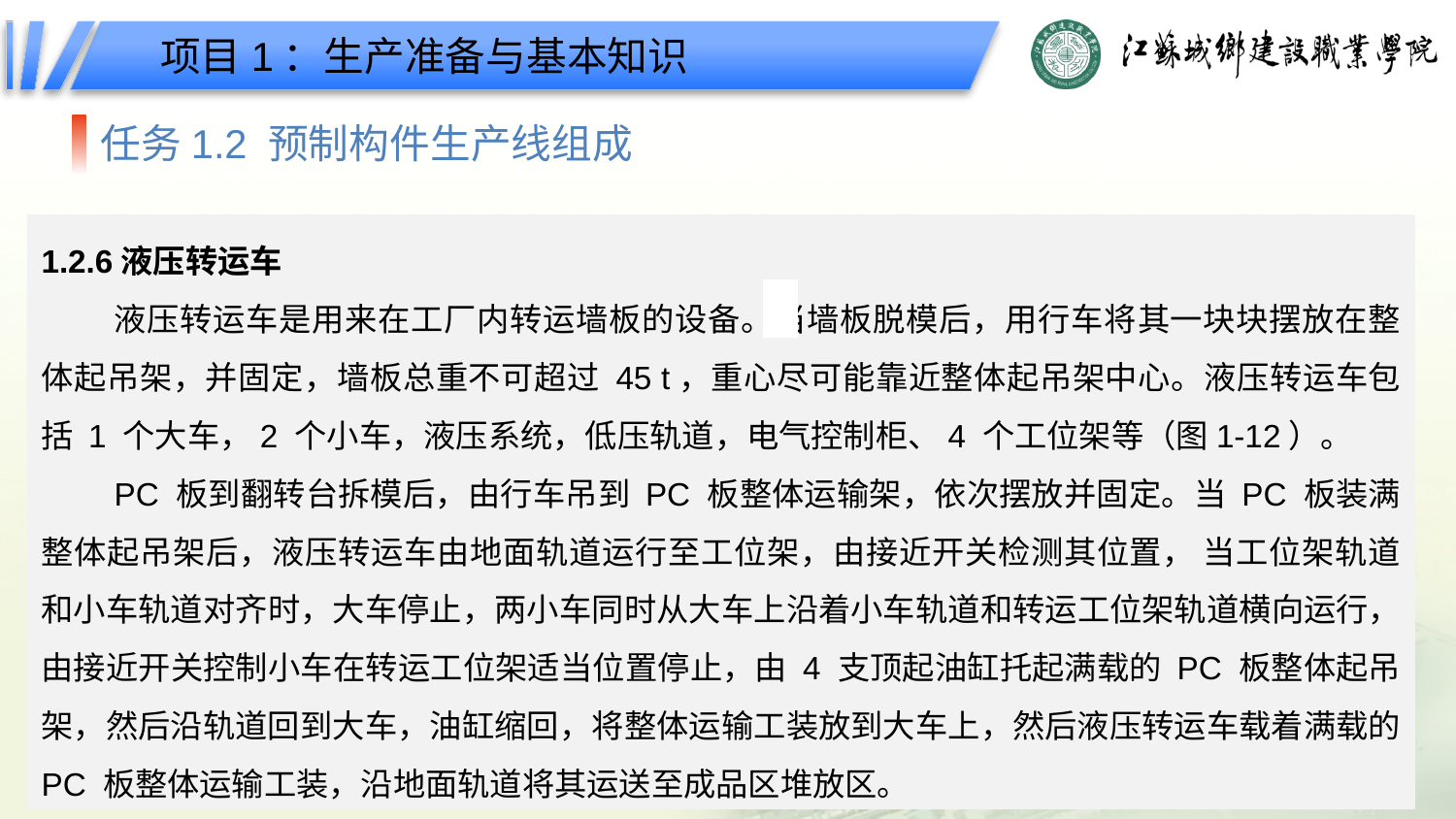

项目1：生产准备与基本知识
任务1.2 预制构件生产线组成

1.2.6液压转运车
液压转运车是用来在工厂内转运墙板的设备。当墙板脱模后，用行车将其一块块摆放在整体起吊架，并固定，墙板总重不可超过 45 t，重心尽可能靠近整体起吊架中心。液压转运车包括 1 个大车，2 个小车，液压系统，低压轨道，电气控制柜、4 个工位架等（图1-12）。
PC 板到翻转台拆模后，由行车吊到 PC 板整体运输架，依次摆放并固定。当 PC 板装满整体起吊架后，液压转运车由地面轨道运行至工位架，由接近开关检测其位置， 当工位架轨道和小车轨道对齐时，大车停止，两小车同时从大车上沿着小车轨道和转运工位架轨道横向运行，由接近开关控制小车在转运工位架适当位置停止，由 4 支顶起油缸托起满载的 PC 板整体起吊架，然后沿轨道回到大车，油缸缩回，将整体运输工装放到大车上，然后液压转运车载着满载的 PC 板整体运输工装，沿地面轨道将其运送至成品区堆放区。
|  |  |
| --- | --- |
|  |  |